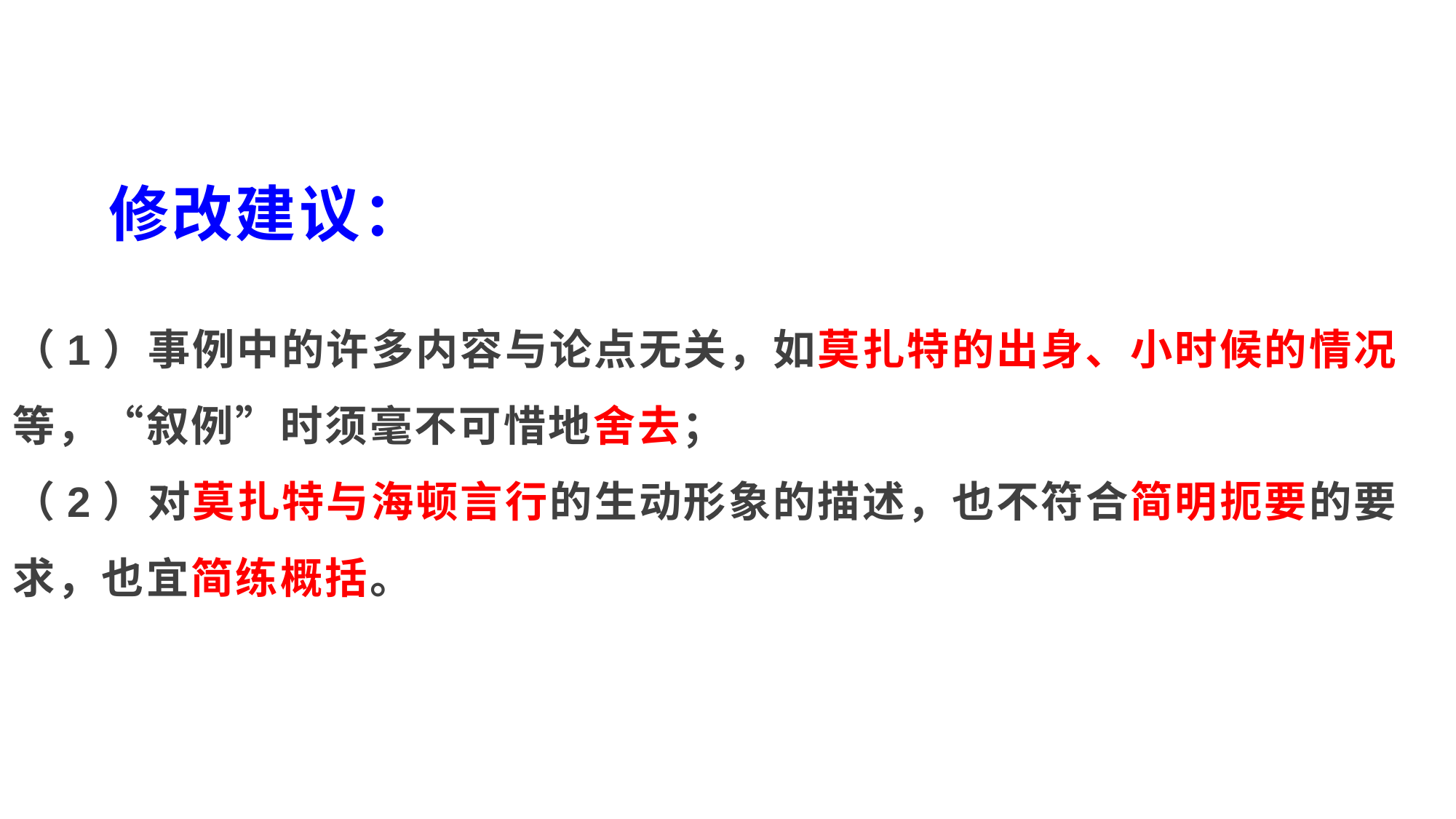

# 修改建议：
（1）事例中的许多内容与论点无关，如莫扎特的出身、小时候的情况等，“叙例”时须毫不可惜地舍去；
（2）对莫扎特与海顿言行的生动形象的描述，也不符合简明扼要的要求，也宜简练概括。